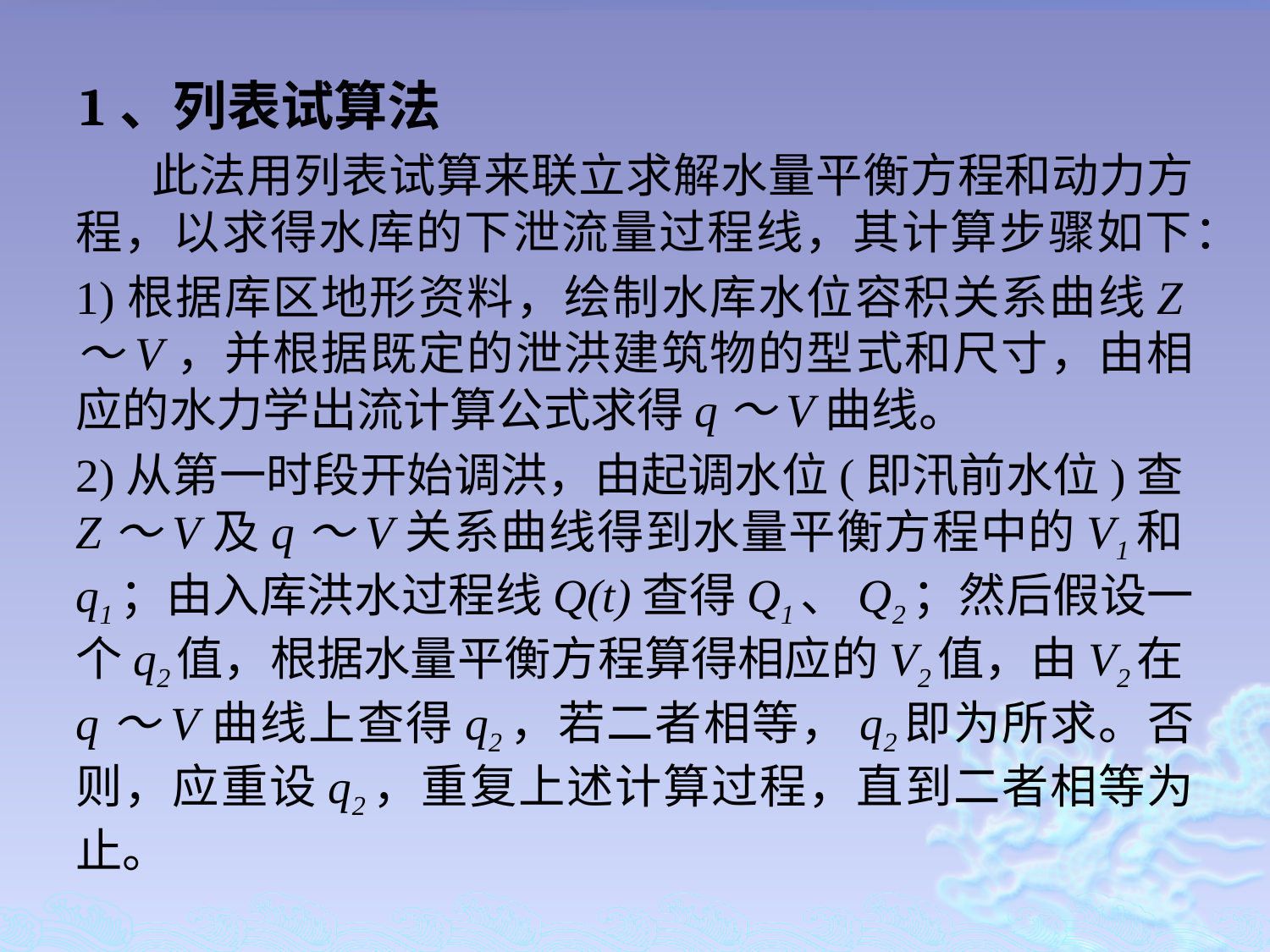

1、列表试算法
此法用列表试算来联立求解水量平衡方程和动力方程，以求得水库的下泄流量过程线，其计算步骤如下：
1)根据库区地形资料，绘制水库水位容积关系曲线Z～V，并根据既定的泄洪建筑物的型式和尺寸，由相应的水力学出流计算公式求得q～V曲线。
2)从第一时段开始调洪，由起调水位(即汛前水位)查Z～V及q～V关系曲线得到水量平衡方程中的V1和q1；由入库洪水过程线Q(t)查得Q1、Q2；然后假设一个q2值，根据水量平衡方程算得相应的V2值，由V2在q～V曲线上查得q2，若二者相等，q2即为所求。否则，应重设q2，重复上述计算过程，直到二者相等为止。